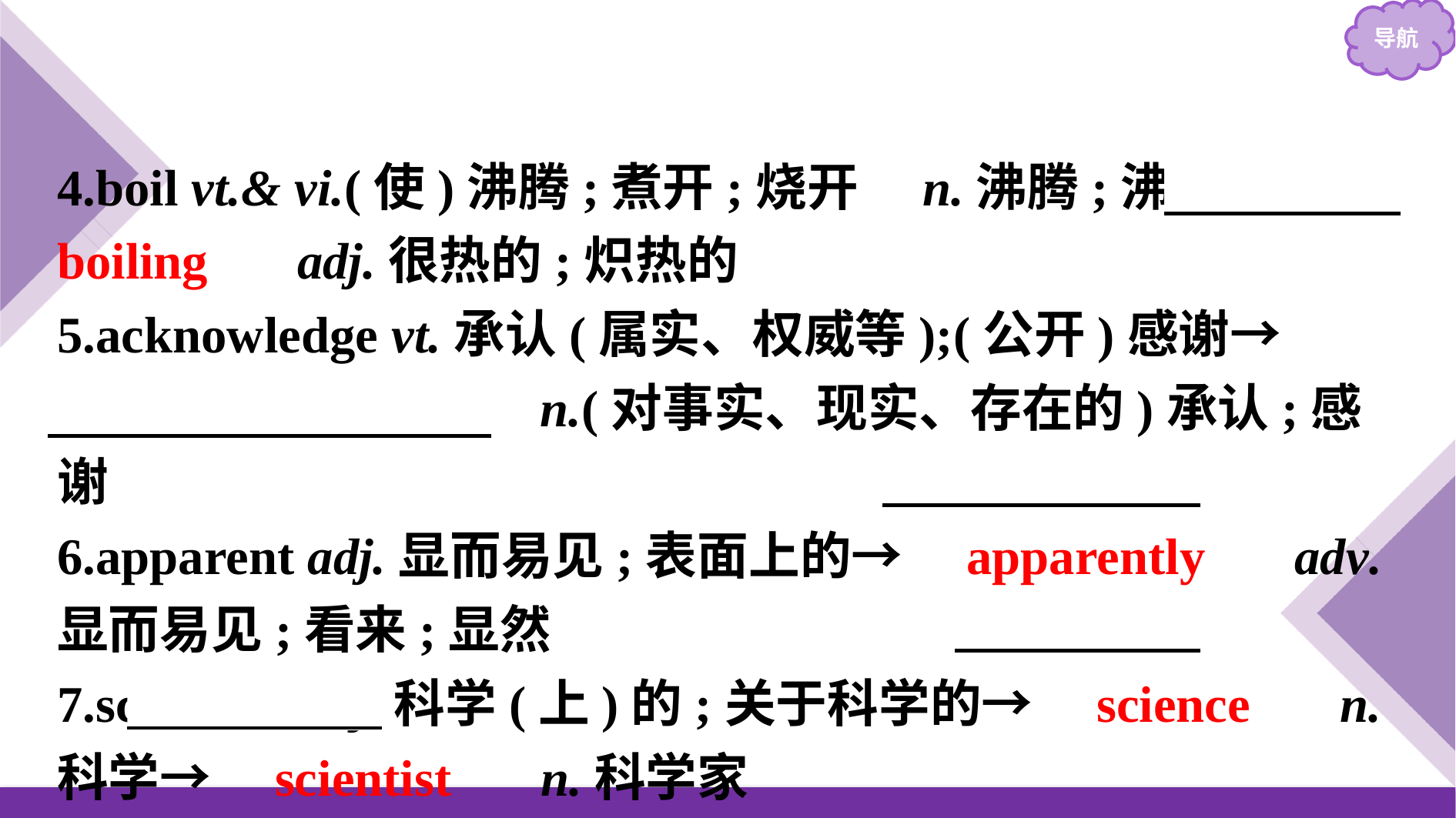

4.boil vt.& vi.(使)沸腾;煮开;烧开　n.沸腾;沸点→　boiling　 adj.很热的;炽热的
5.acknowledge vt.承认(属实、权威等);(公开)感谢→　acknowledgement　 n.(对事实、现实、存在的)承认;感谢
6.apparent adj.显而易见;表面上的→　apparently　 adv. 显而易见;看来;显然
7.scientific adj.科学(上)的;关于科学的→　science　 n.科学→　scientist　 n.科学家